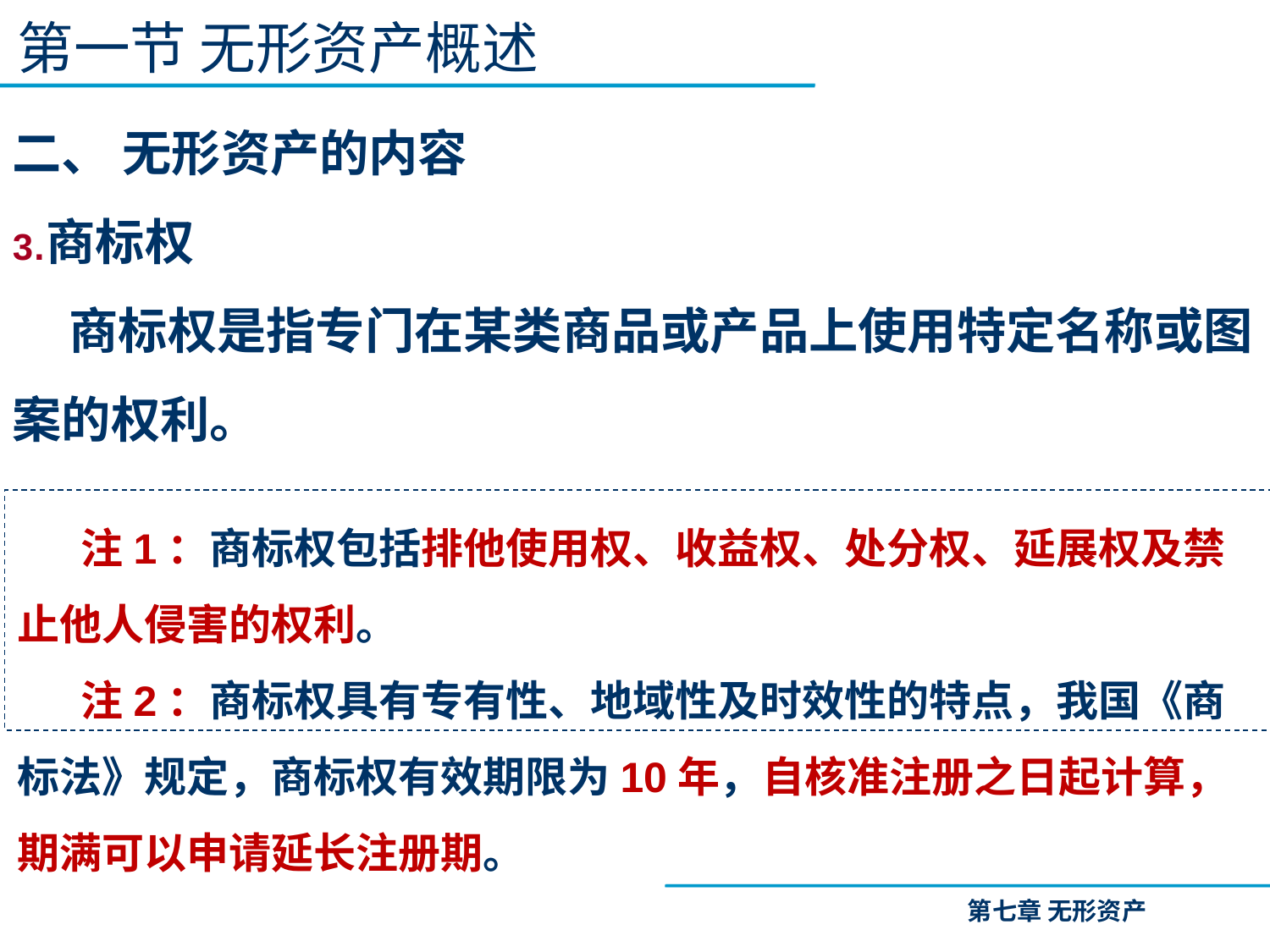

第一节 无形资产概述
二、 无形资产的内容
商标权
    商标权是指专门在某类商品或产品上使用特定名称或图案的权利。

注1：商标权包括排他使用权、收益权、处分权、延展权及禁止他人侵害的权利。
注2：商标权具有专有性、地域性及时效性的特点，我国《商标法》规定，商标权有效期限为10年，自核准注册之日起计算，期满可以申请延长注册期。